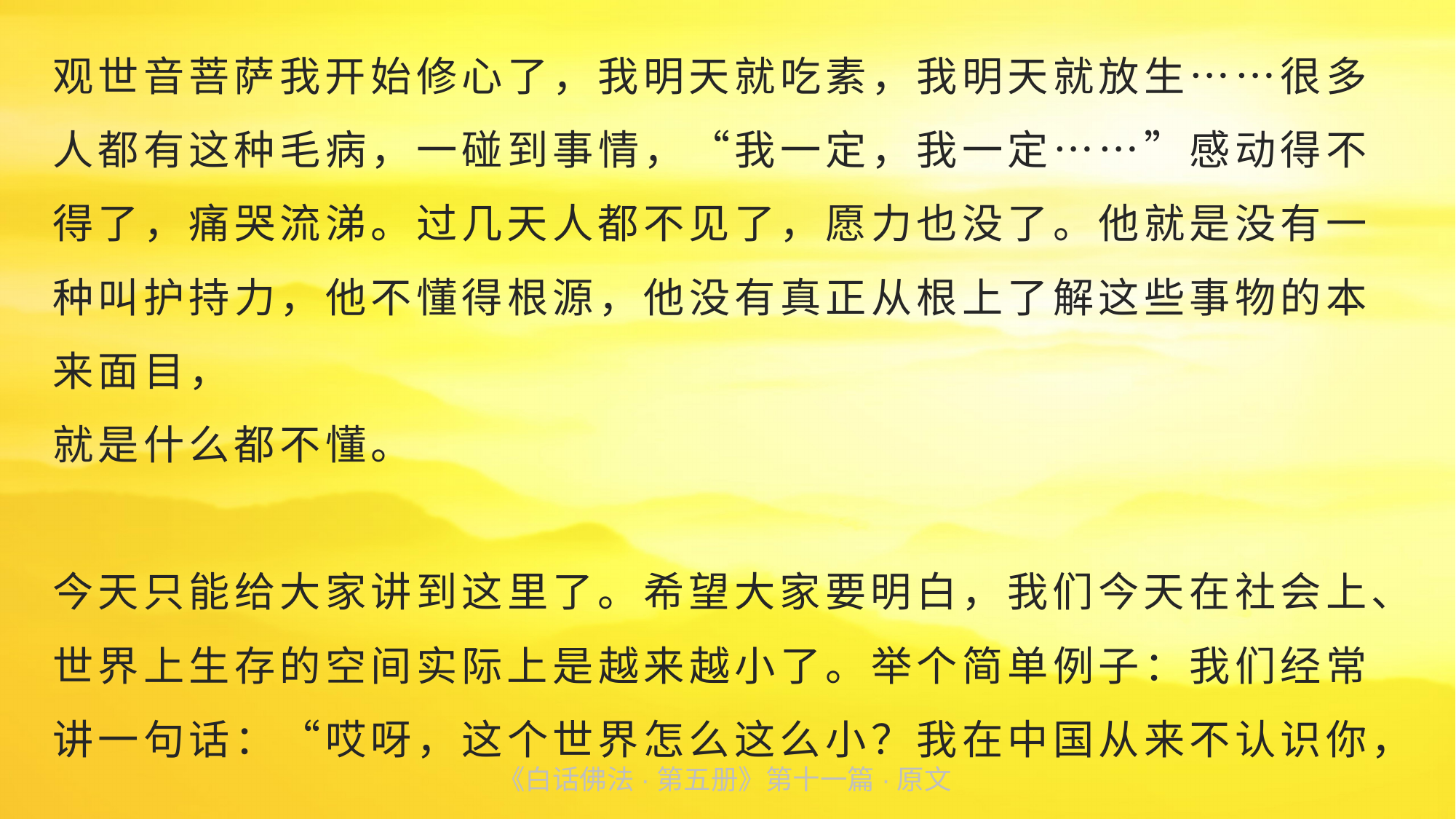

观世音菩萨我开始修心了，我明天就吃素，我明天就放生……很多人都有这种毛病，一碰到事情，“我一定，我一定……”感动得不得了，痛哭流涕。过几天人都不见了，愿力也没了。他就是没有一种叫护持力，他不懂得根源，他没有真正从根上了解这些事物的本来面目，
就是什么都不懂。

今天只能给大家讲到这里了。希望大家要明白，我们今天在社会上、世界上生存的空间实际上是越来越小了。举个简单例子：我们经常讲一句话：“哎呀，这个世界怎么这么小？我在中国从来不认识你，
《白话佛法·第五册》第十一篇·原文